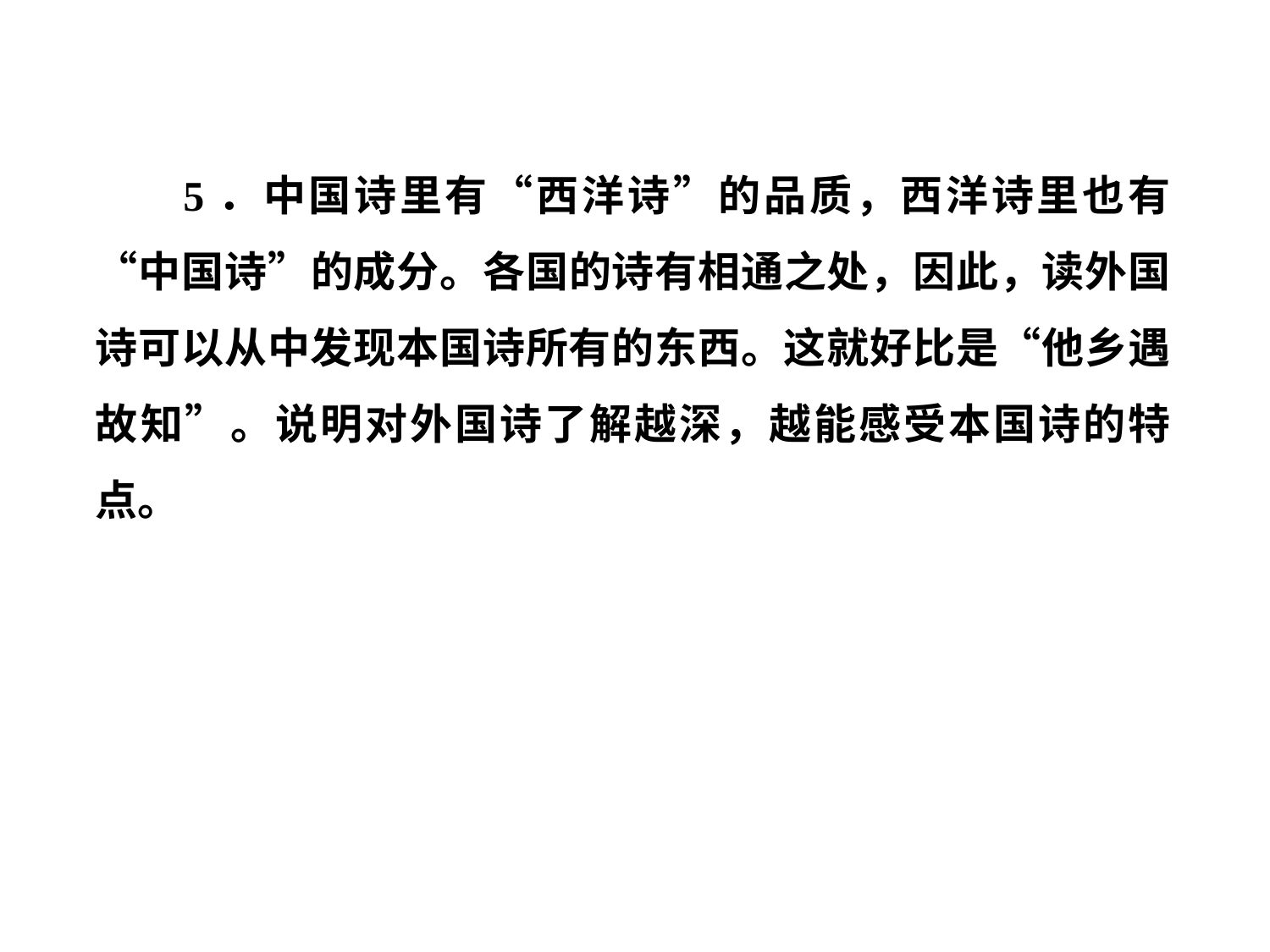

5．中国诗里有“西洋诗”的品质，西洋诗里也有“中国诗”的成分。各国的诗有相通之处，因此，读外国诗可以从中发现本国诗所有的东西。这就好比是“他乡遇故知”。说明对外国诗了解越深，越能感受本国诗的特点。